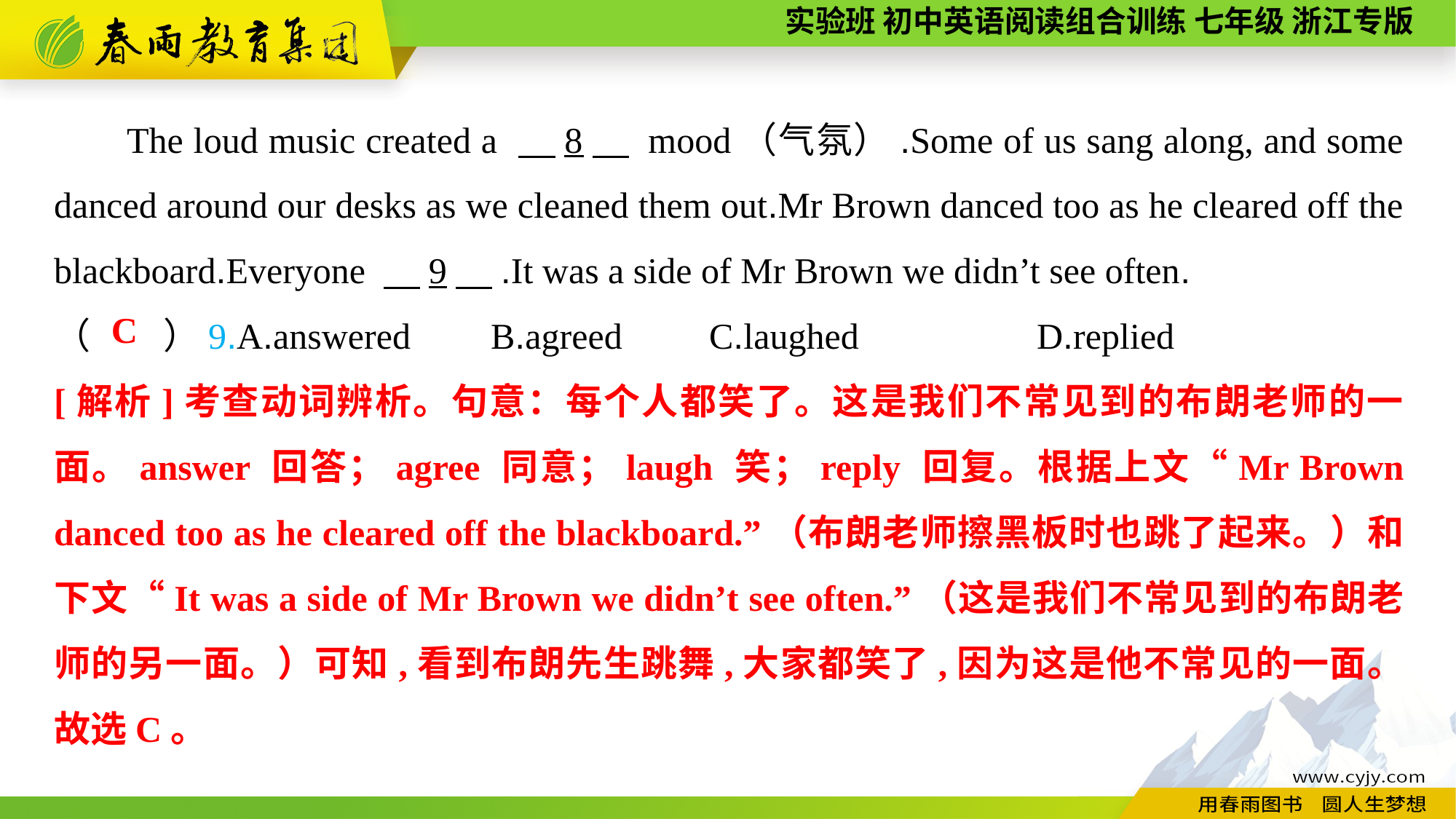

The loud music created a 　8　 mood（气氛）.Some of us sang along, and some danced around our desks as we cleaned them out.Mr Brown danced too as he cleared off the blackboard.Everyone 　9　.It was a side of Mr Brown we didn’t see often.
（　　）9.A.answered	B.agreed	C.laughed		D.replied
C
[解析]考查动词辨析。句意：每个人都笑了。这是我们不常见到的布朗老师的一面。answer 回答；agree 同意；laugh 笑；reply 回复。根据上文“Mr Brown danced too as he cleared off the blackboard.”（布朗老师擦黑板时也跳了起来。）和下文“It was a side of Mr Brown we didn’t see often.”（这是我们不常见到的布朗老师的另一面。）可知,看到布朗先生跳舞,大家都笑了,因为这是他不常见的一面。故选C。